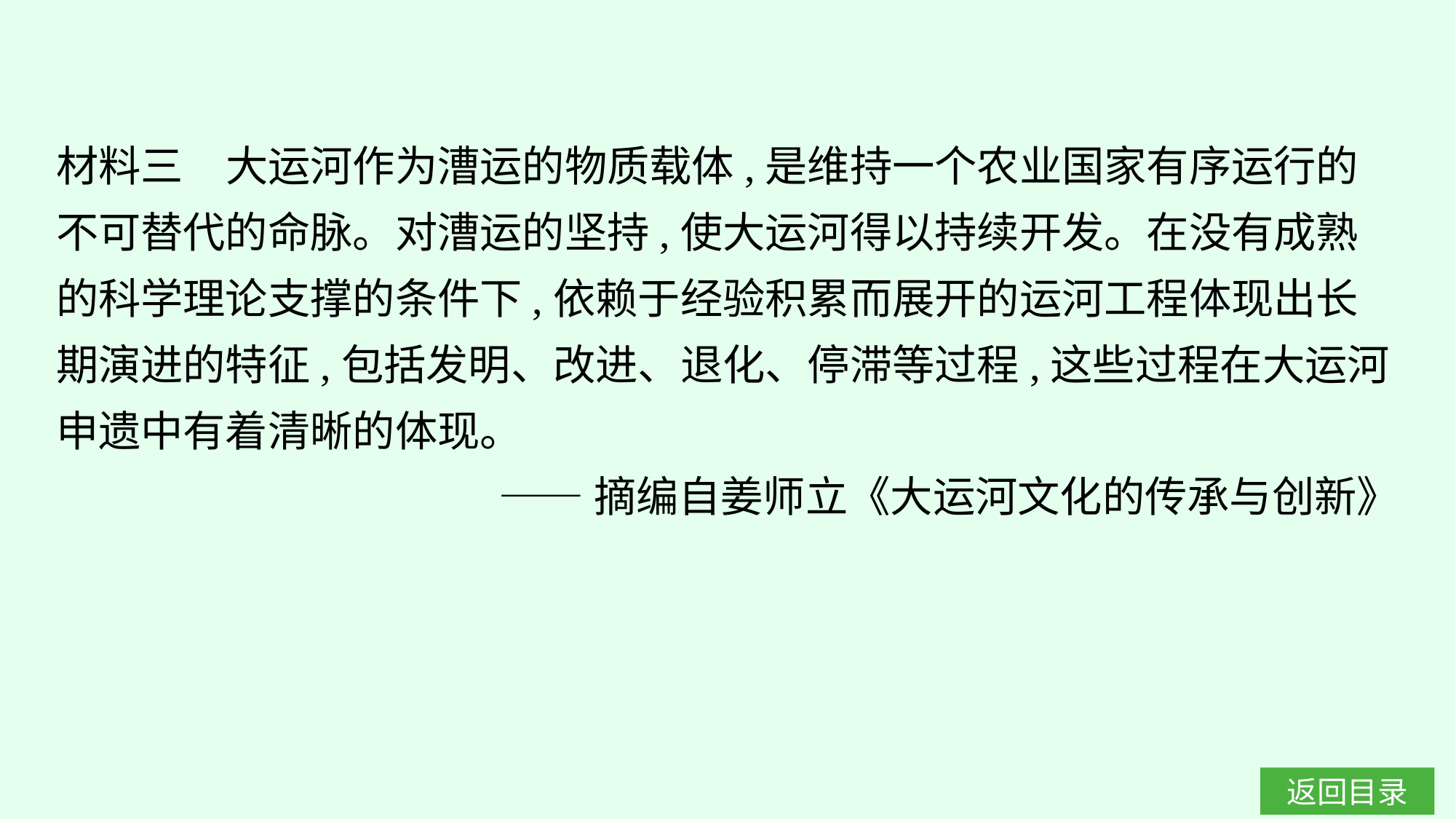

材料三　大运河作为漕运的物质载体,是维持一个农业国家有序运行的不可替代的命脉。对漕运的坚持,使大运河得以持续开发。在没有成熟的科学理论支撑的条件下,依赖于经验积累而展开的运河工程体现出长期演进的特征,包括发明、改进、退化、停滞等过程,这些过程在大运河申遗中有着清晰的体现。
——摘编自姜师立《大运河文化的传承与创新》